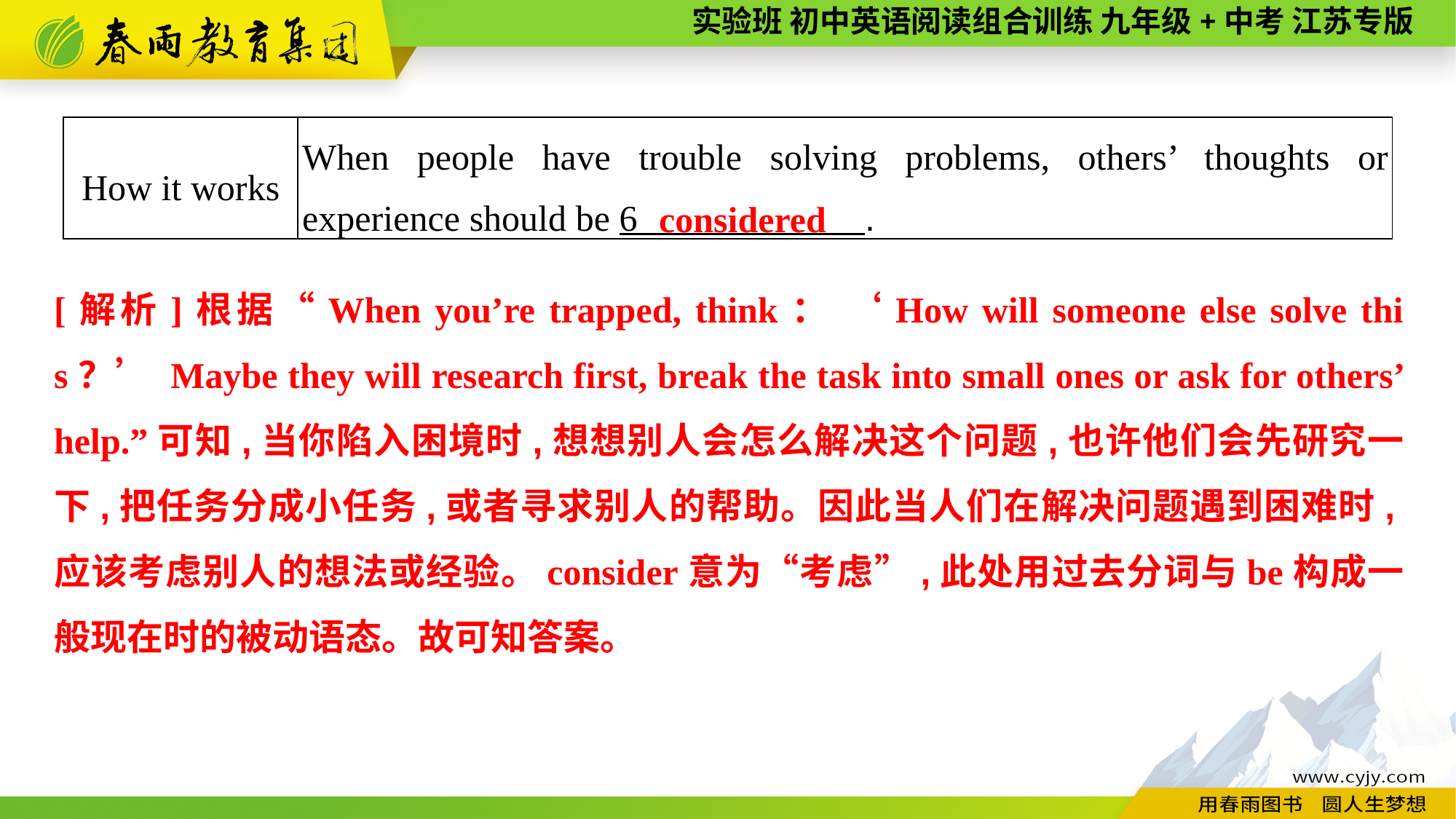

| How it works | When people have trouble solving problems, others’ thoughts or experience should be 6 . |
| --- | --- |
considered
[解析]根据“When you’re trapped, think： ‘How will someone else solve this？’ Maybe they will research first, break the task into small ones or ask for others’ help.”可知,当你陷入困境时,想想别人会怎么解决这个问题,也许他们会先研究一下,把任务分成小任务,或者寻求别人的帮助。因此当人们在解决问题遇到困难时,应该考虑别人的想法或经验。consider意为“考虑”,此处用过去分词与be构成一般现在时的被动语态。故可知答案。